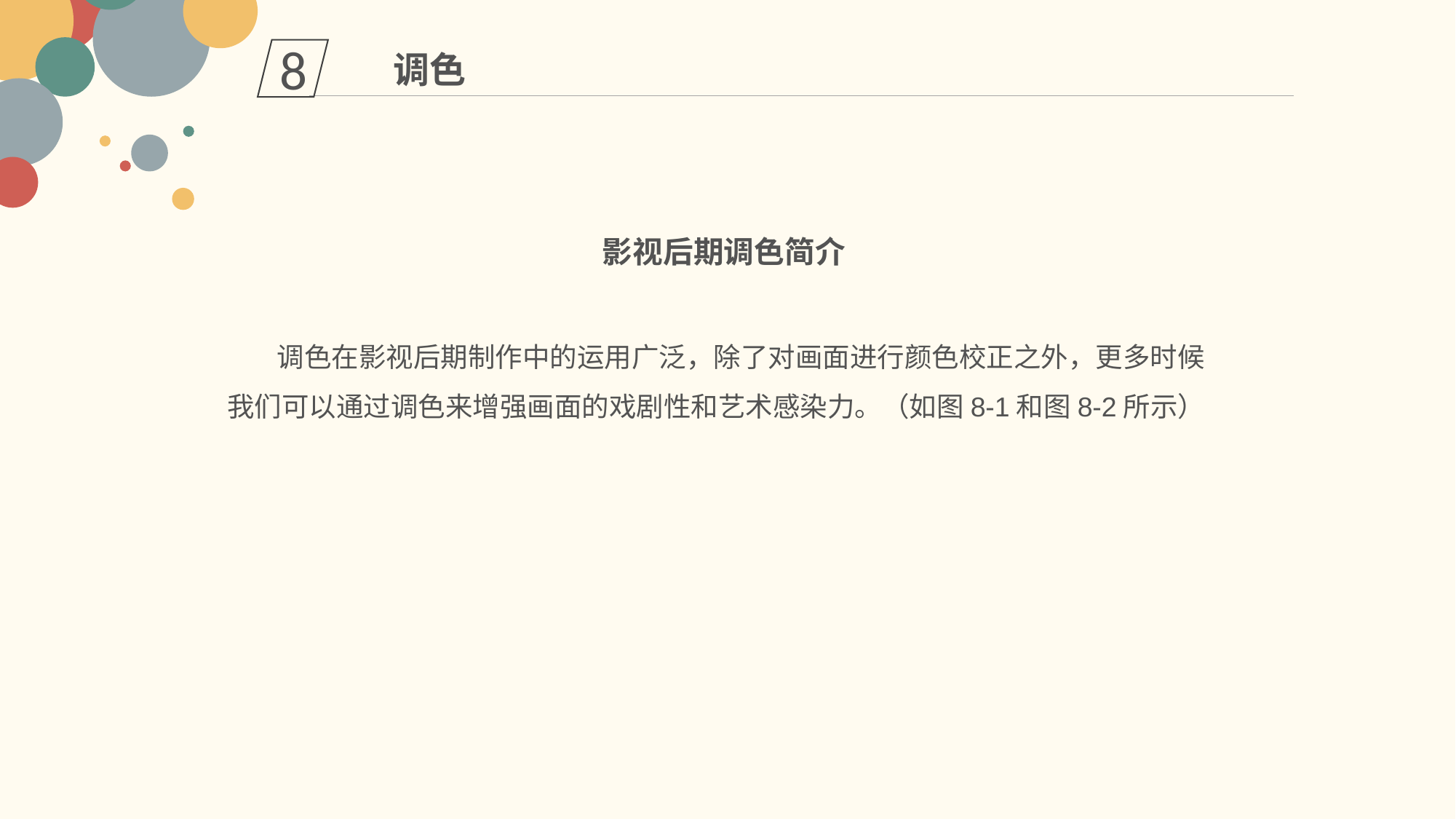

8
调色
影视后期调色简介

       调色在影视后期制作中的运用广泛，除了对画面进行颜色校正之外，更多时候我们可以通过调色来增强画面的戏剧性和艺术感染力。（如图8-1和图8-2所示）